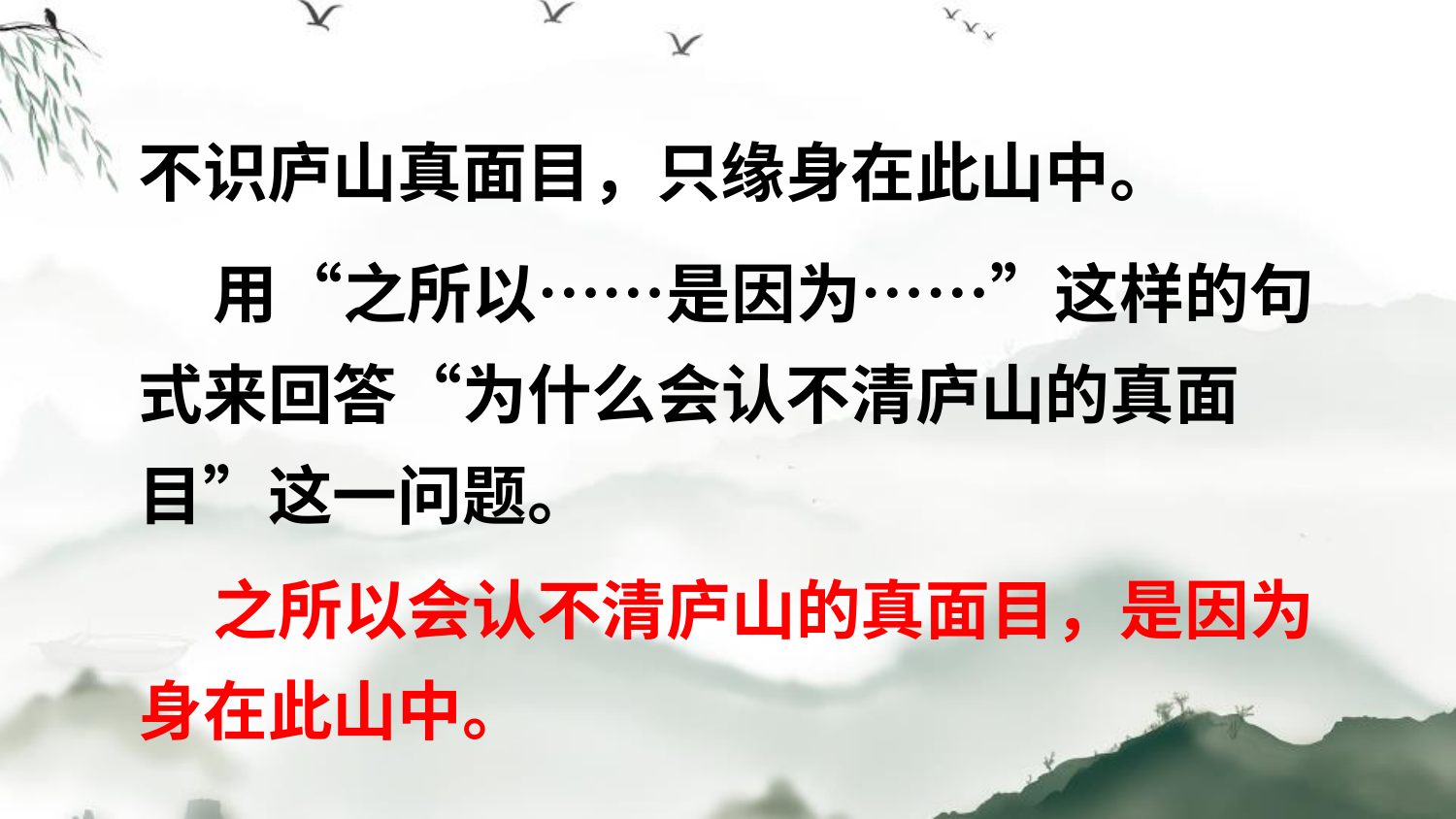

不识庐山真面目，只缘身在此山中。
    用“之所以……是因为……”这样的句式来回答“为什么会认不清庐山的真面目”这一问题。
    之所以会认不清庐山的真面目，是因为身在此山中。